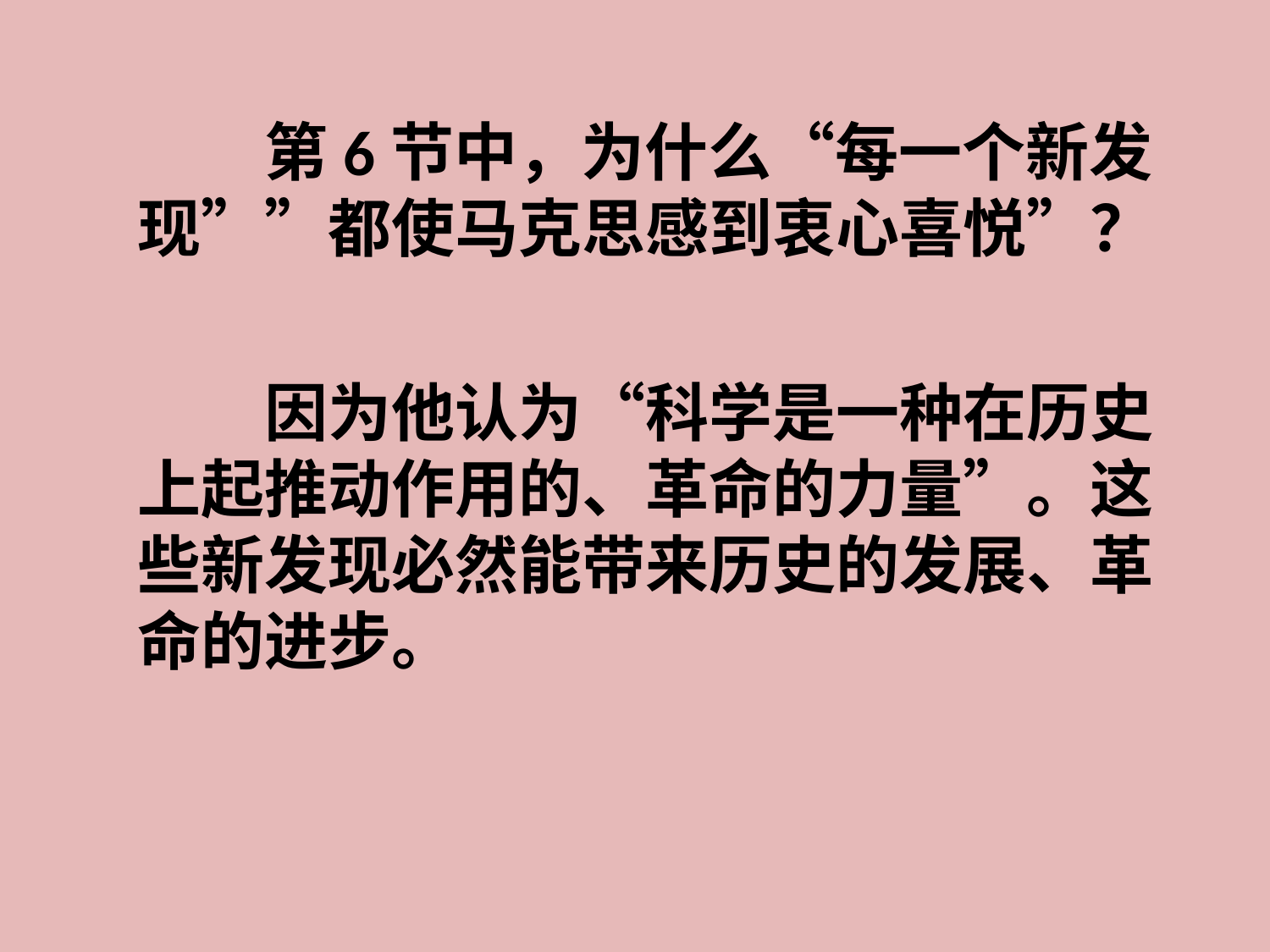

第6节中，为什么“每一个新发现””都使马克思感到衷心喜悦”？
　　因为他认为“科学是一种在历史上起推动作用的、革命的力量”。这些新发现必然能带来历史的发展、革命的进步。